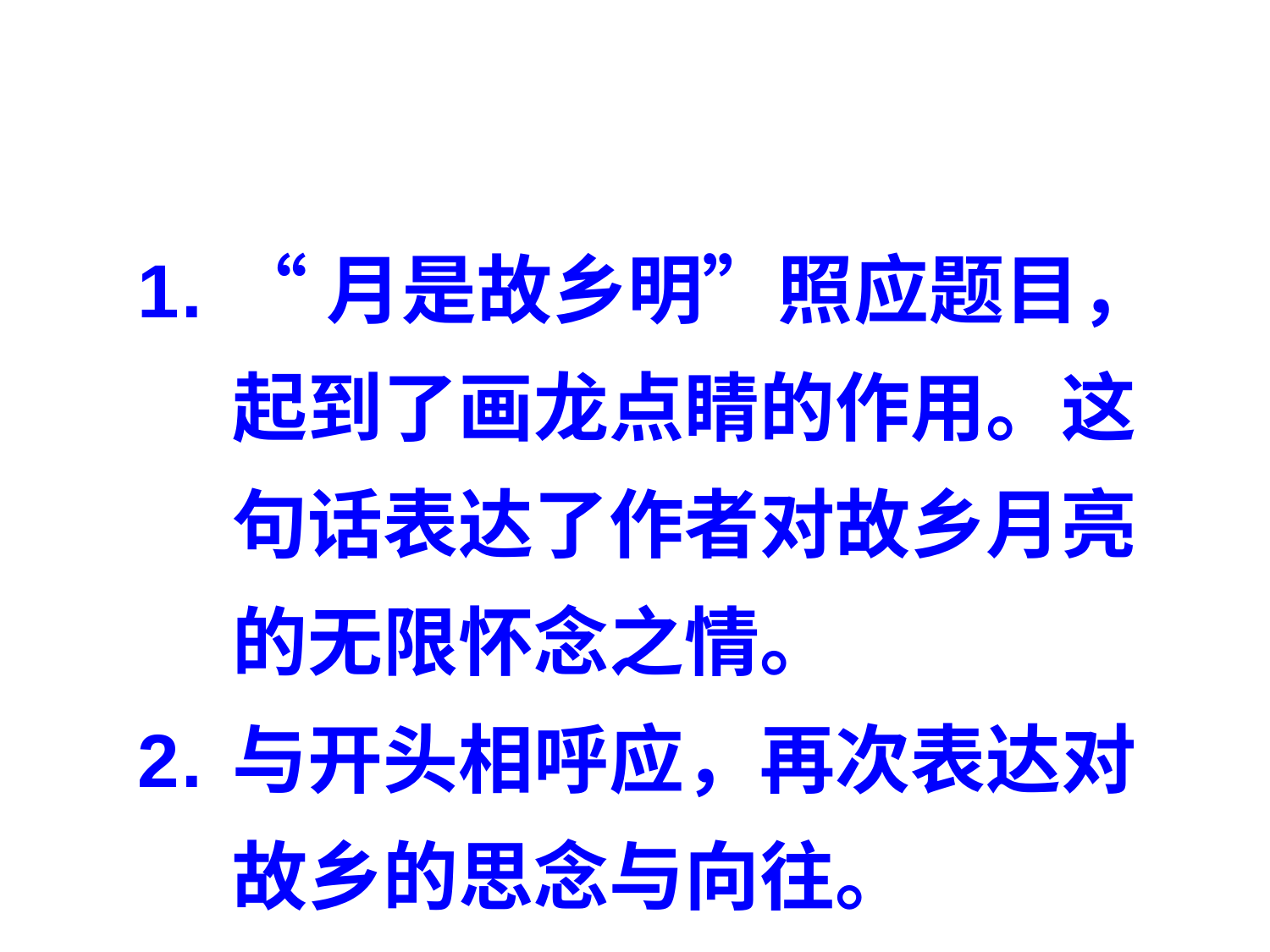

“月是故乡明”照应题目，起到了画龙点睛的作用。这句话表达了作者对故乡月亮的无限怀念之情。
与开头相呼应，再次表达对故乡的思念与向往。